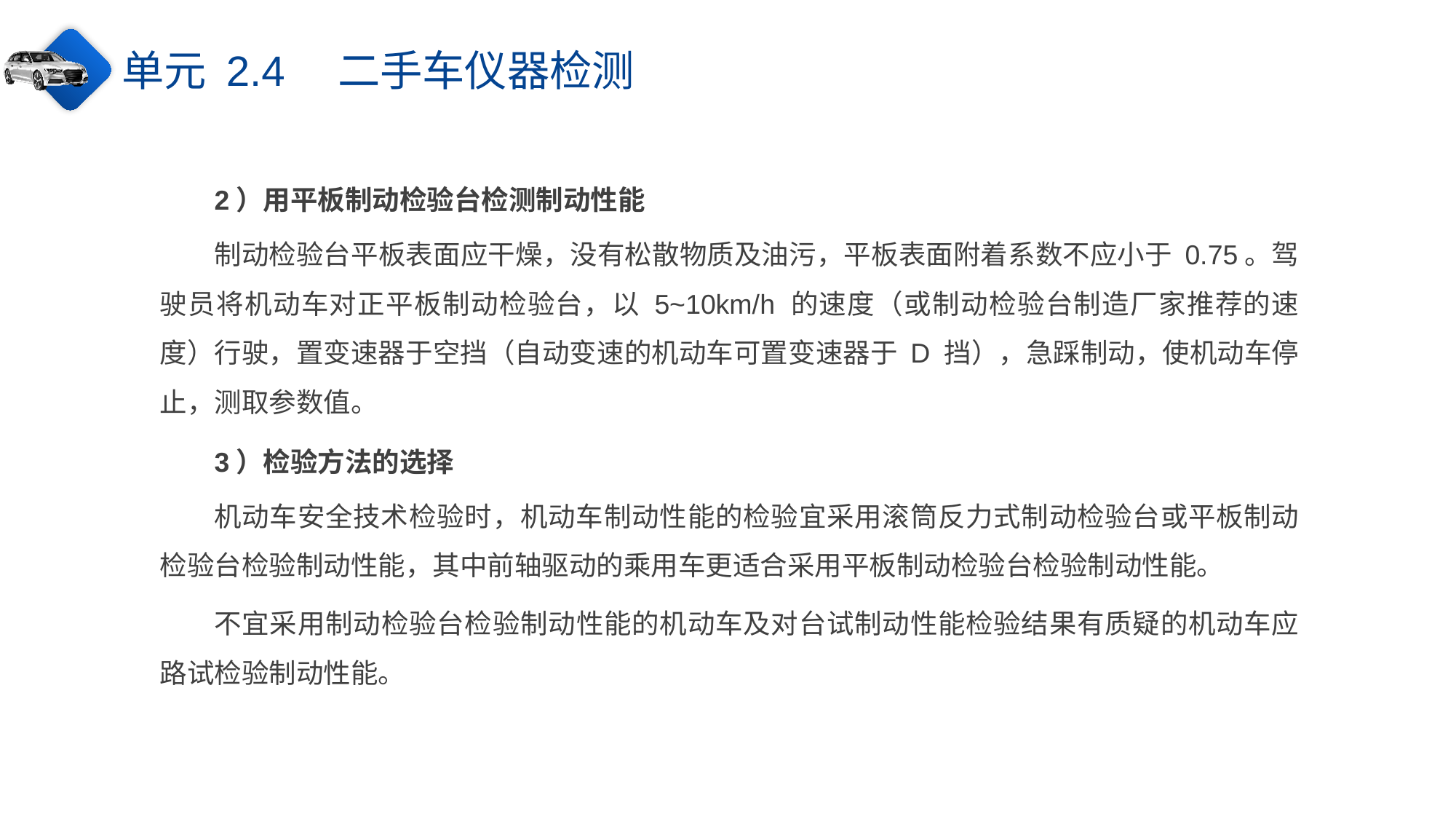

单元 2.4　二手车仪器检测
2）用平板制动检验台检测制动性能
制动检验台平板表面应干燥，没有松散物质及油污，平板表面附着系数不应小于 0.75。驾驶员将机动车对正平板制动检验台，以 5~10km/h 的速度（或制动检验台制造厂家推荐的速度）行驶，置变速器于空挡（自动变速的机动车可置变速器于 D 挡），急踩制动，使机动车停止，测取参数值。
3）检验方法的选择
机动车安全技术检验时，机动车制动性能的检验宜采用滚筒反力式制动检验台或平板制动检验台检验制动性能，其中前轴驱动的乘用车更适合采用平板制动检验台检验制动性能。
不宜采用制动检验台检验制动性能的机动车及对台试制动性能检验结果有质疑的机动车应路试检验制动性能。